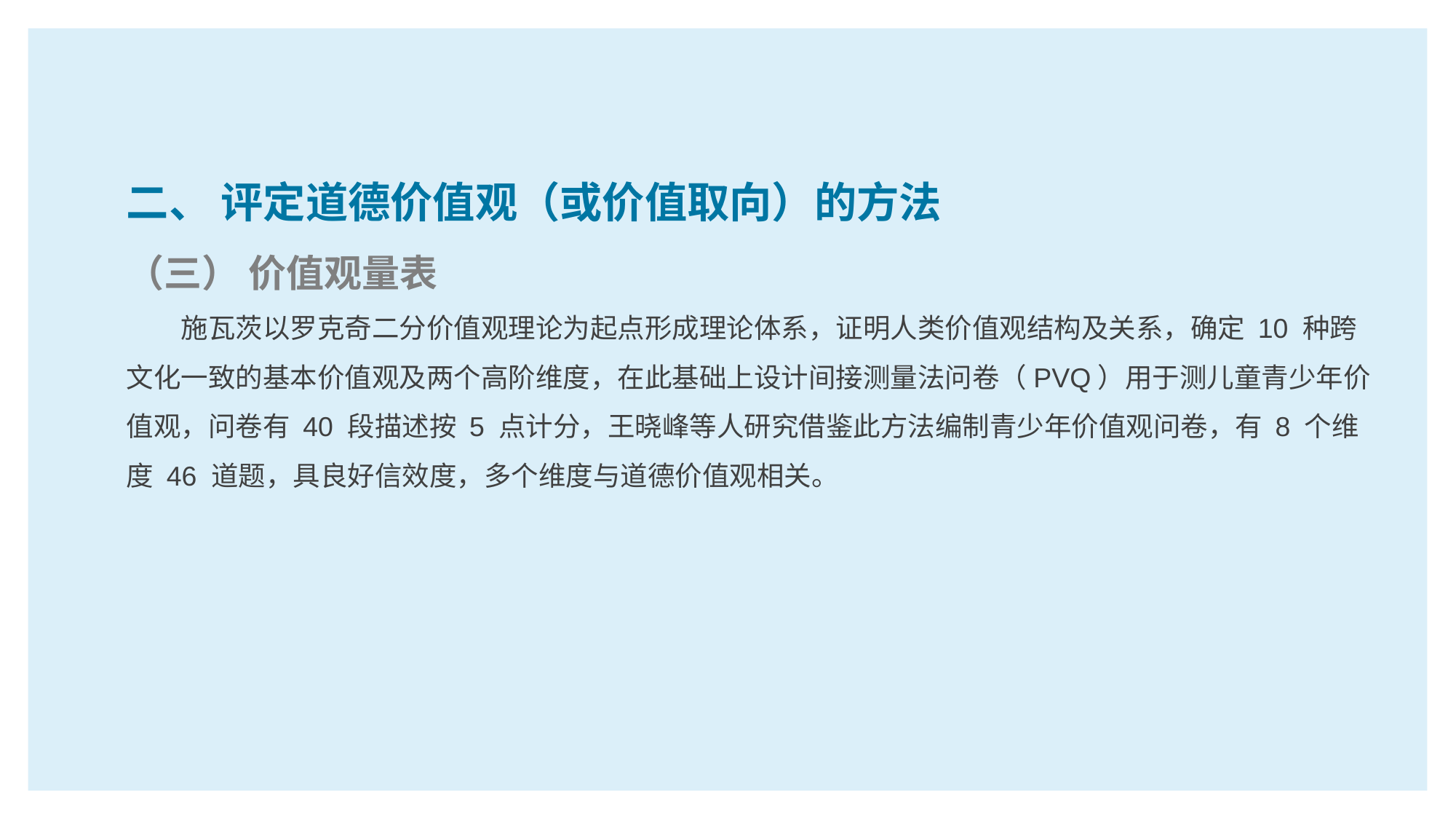

二、 评定道德价值观（或价值取向）的方法
（三） 价值观量表
施瓦茨以罗克奇二分价值观理论为起点形成理论体系，证明人类价值观结构及关系，确定 10 种跨文化一致的基本价值观及两个高阶维度，在此基础上设计间接测量法问卷（PVQ）用于测儿童青少年价值观，问卷有 40 段描述按 5 点计分，王晓峰等人研究借鉴此方法编制青少年价值观问卷，有 8 个维度 46 道题，具良好信效度，多个维度与道德价值观相关。